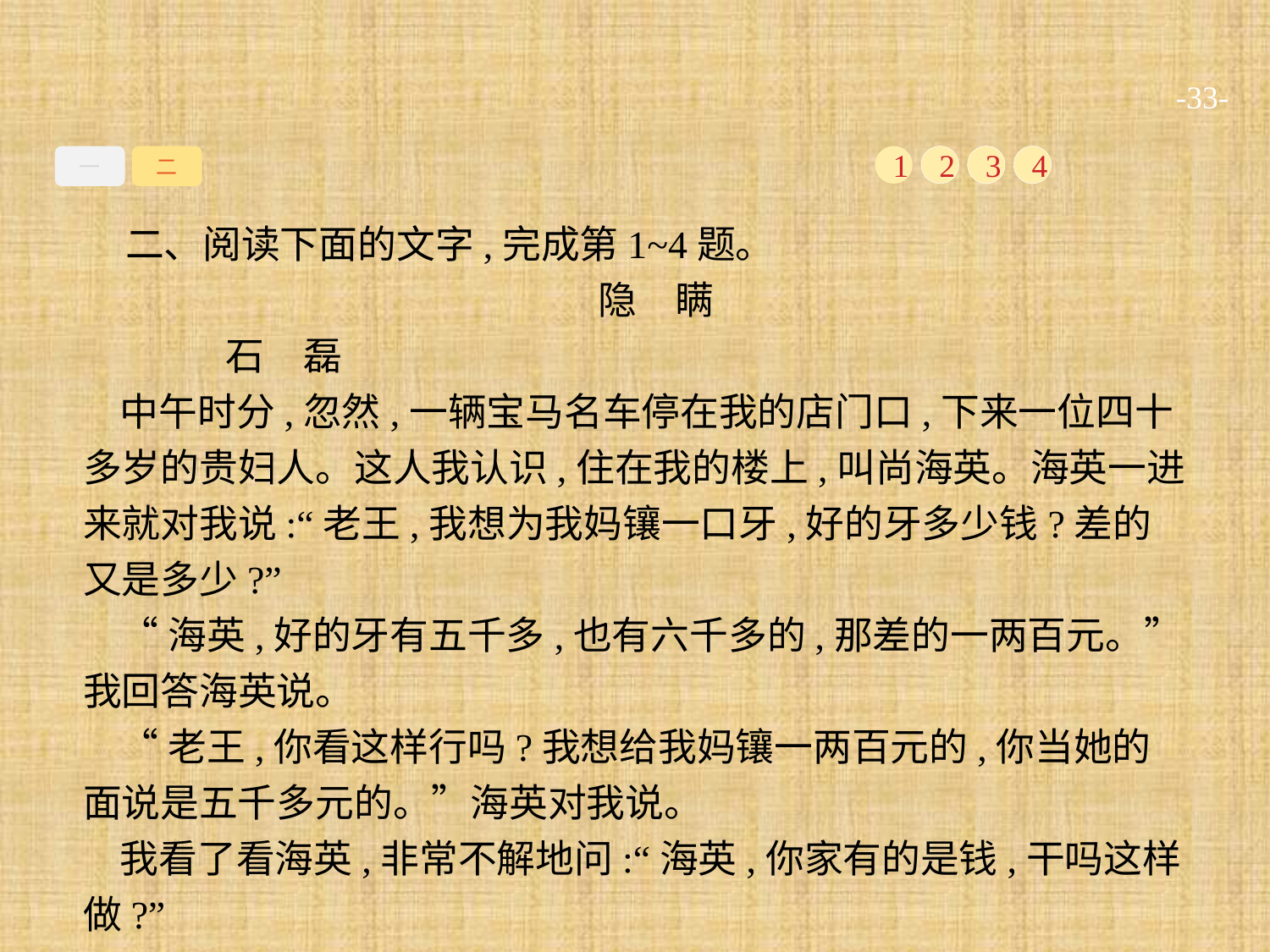

-33-
一
二
1
2
3
4
二、阅读下面的文字,完成第1~4题。
隐　瞒
	石　磊
中午时分,忽然,一辆宝马名车停在我的店门口,下来一位四十多岁的贵妇人。这人我认识,住在我的楼上,叫尚海英。海英一进来就对我说:“老王,我想为我妈镶一口牙,好的牙多少钱?差的又是多少?”
“海英,好的牙有五千多,也有六千多的,那差的一两百元。”我回答海英说。
“老王,你看这样行吗?我想给我妈镶一两百元的,你当她的面说是五千多元的。”海英对我说。
我看了看海英,非常不解地问:“海英,你家有的是钱,干吗这样做?”